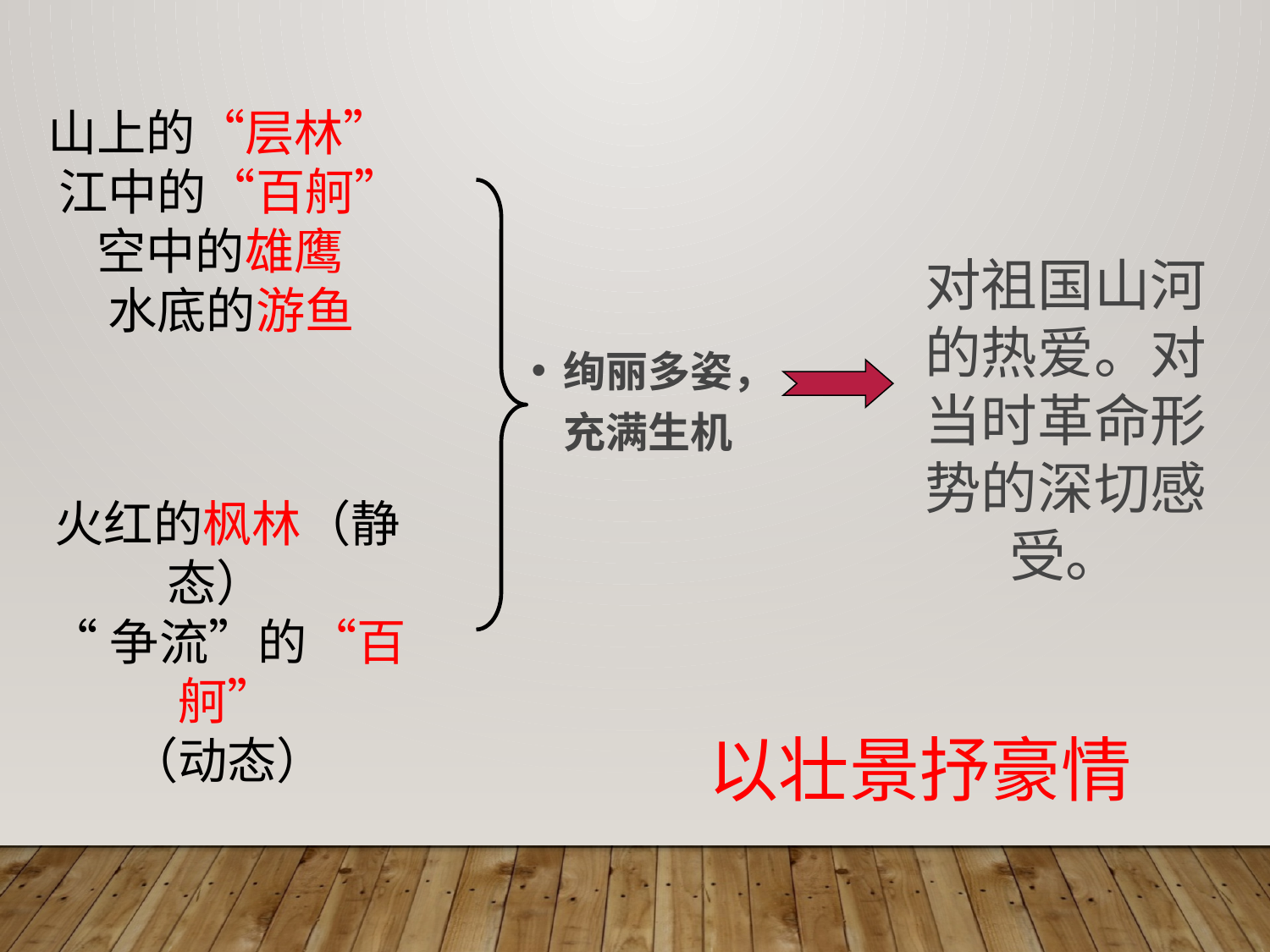

山上的“层林”     江中的“百舸”      空中的雄鹰       水底的游鱼

对祖国山河的热爱。对当时革命形势的深切感受。

绚丽多姿，充满生机

火红的枫林（静态）
“争流”的“百舸”
（动态）

以壮景抒豪情